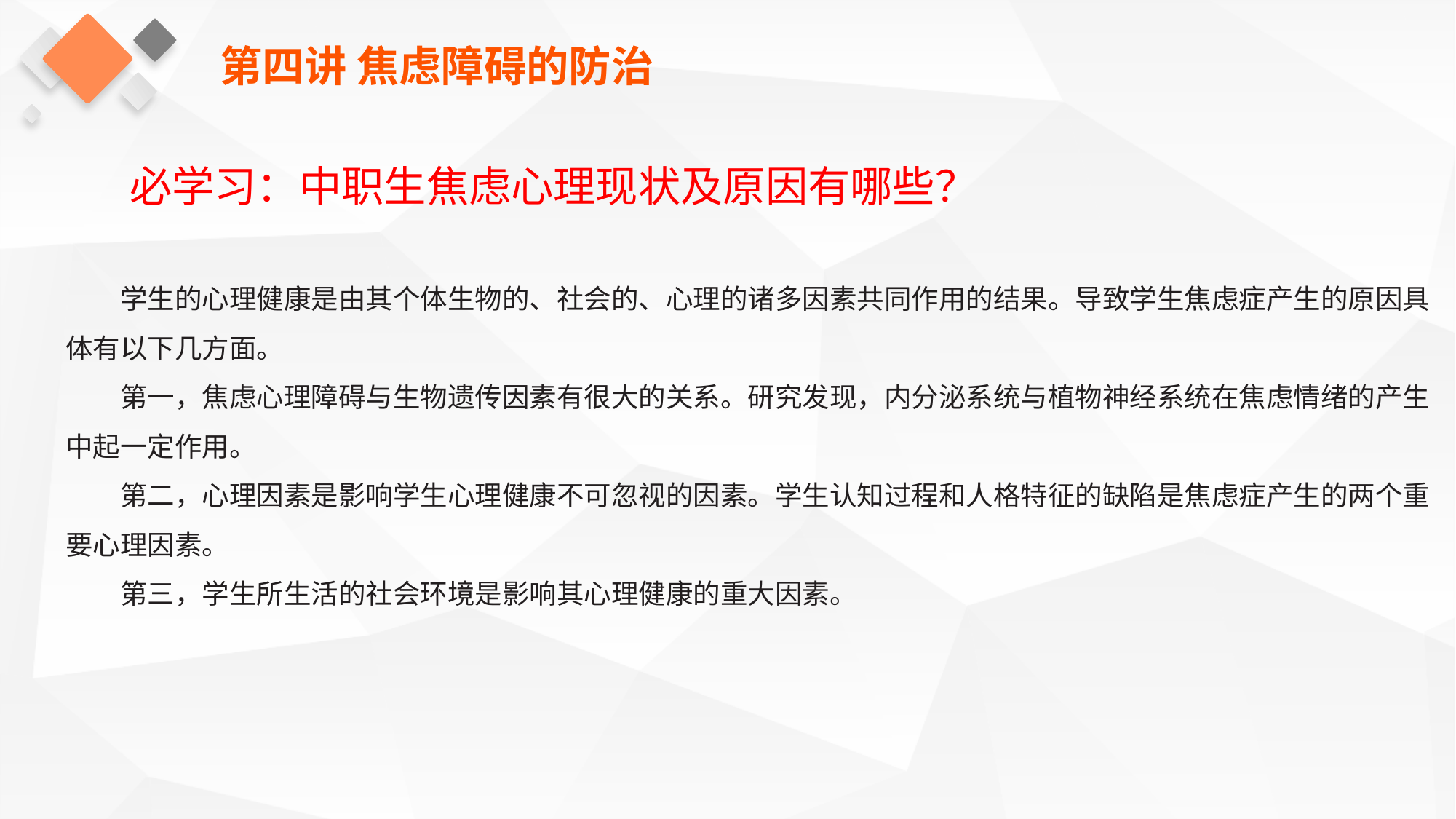

第四讲 焦虑障碍的防治
必学习：中职生焦虑心理现状及原因有哪些？
学生的心理健康是由其个体生物的、社会的、心理的诸多因素共同作用的结果。导致学生焦虑症产生的原因具体有以下几方面。
第一，焦虑心理障碍与生物遗传因素有很大的关系。研究发现，内分泌系统与植物神经系统在焦虑情绪的产生中起一定作用。
第二，心理因素是影响学生心理健康不可忽视的因素。学生认知过程和人格特征的缺陷是焦虑症产生的两个重要心理因素。
第三，学生所生活的社会环境是影响其心理健康的重大因素。